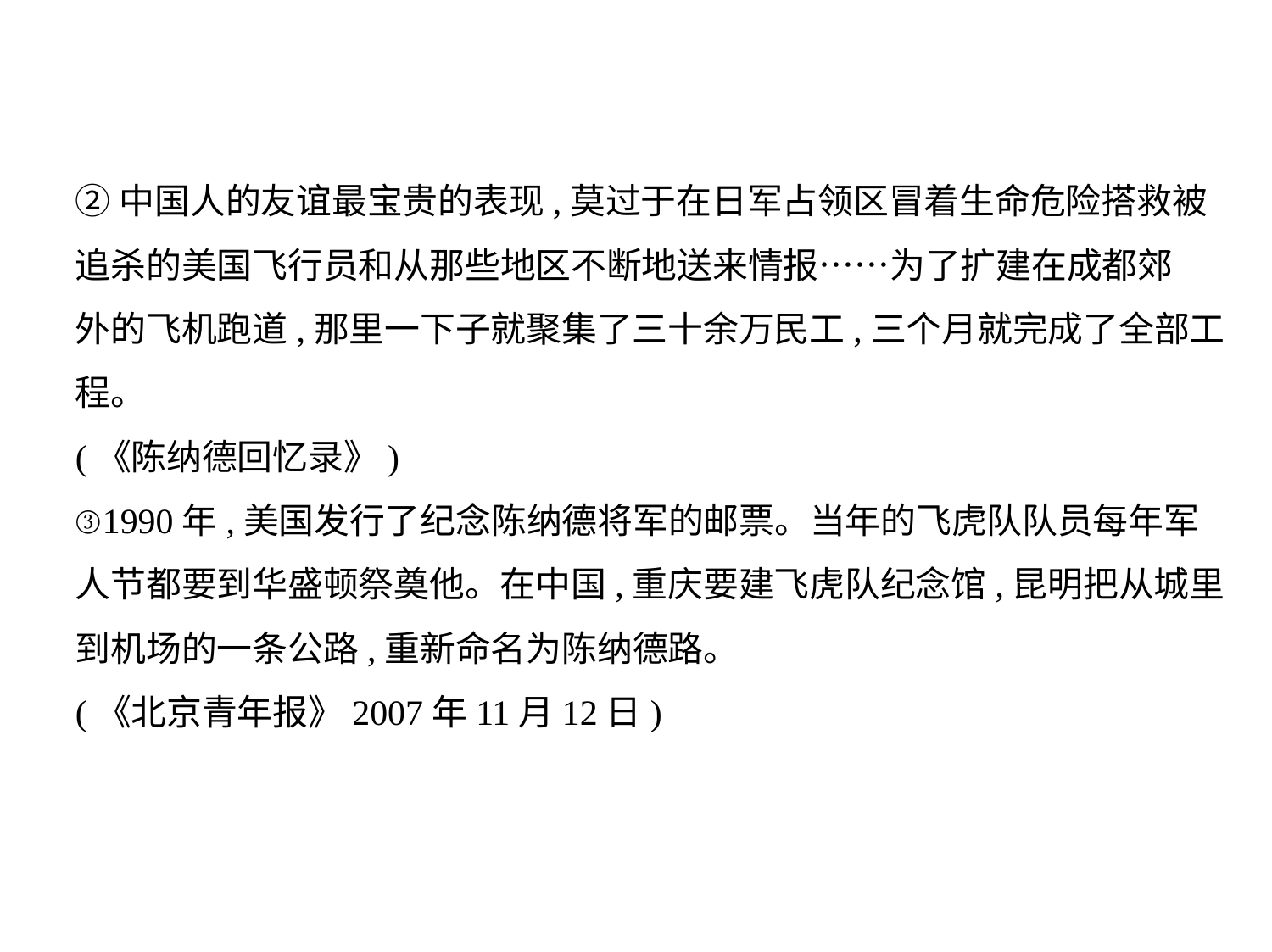

②中国人的友谊最宝贵的表现,莫过于在日军占领区冒着生命危险搭救被
追杀的美国飞行员和从那些地区不断地送来情报……为了扩建在成都郊
外的飞机跑道,那里一下子就聚集了三十余万民工,三个月就完成了全部工
程。
(《陈纳德回忆录》)
③1990年,美国发行了纪念陈纳德将军的邮票。当年的飞虎队队员每年军
人节都要到华盛顿祭奠他。在中国,重庆要建飞虎队纪念馆,昆明把从城里
到机场的一条公路,重新命名为陈纳德路。
(《北京青年报》2007年11月12日)